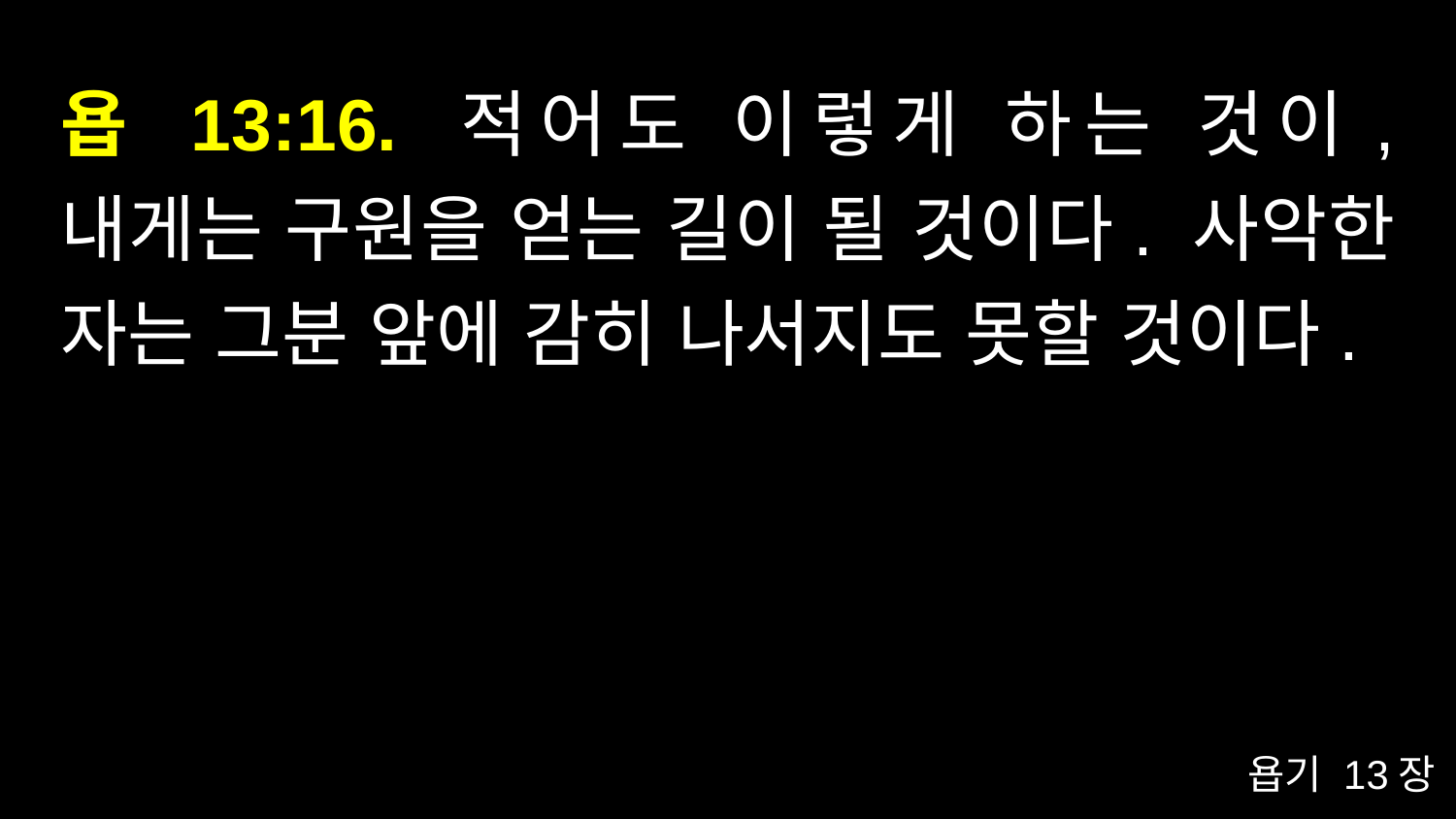

# 욥 13:16. 적어도 이렇게 하는 것이, 내게는 구원을 얻는 길이 될 것이다. 사악한 자는 그분 앞에 감히 나서지도 못할 것이다.
욥기 13장